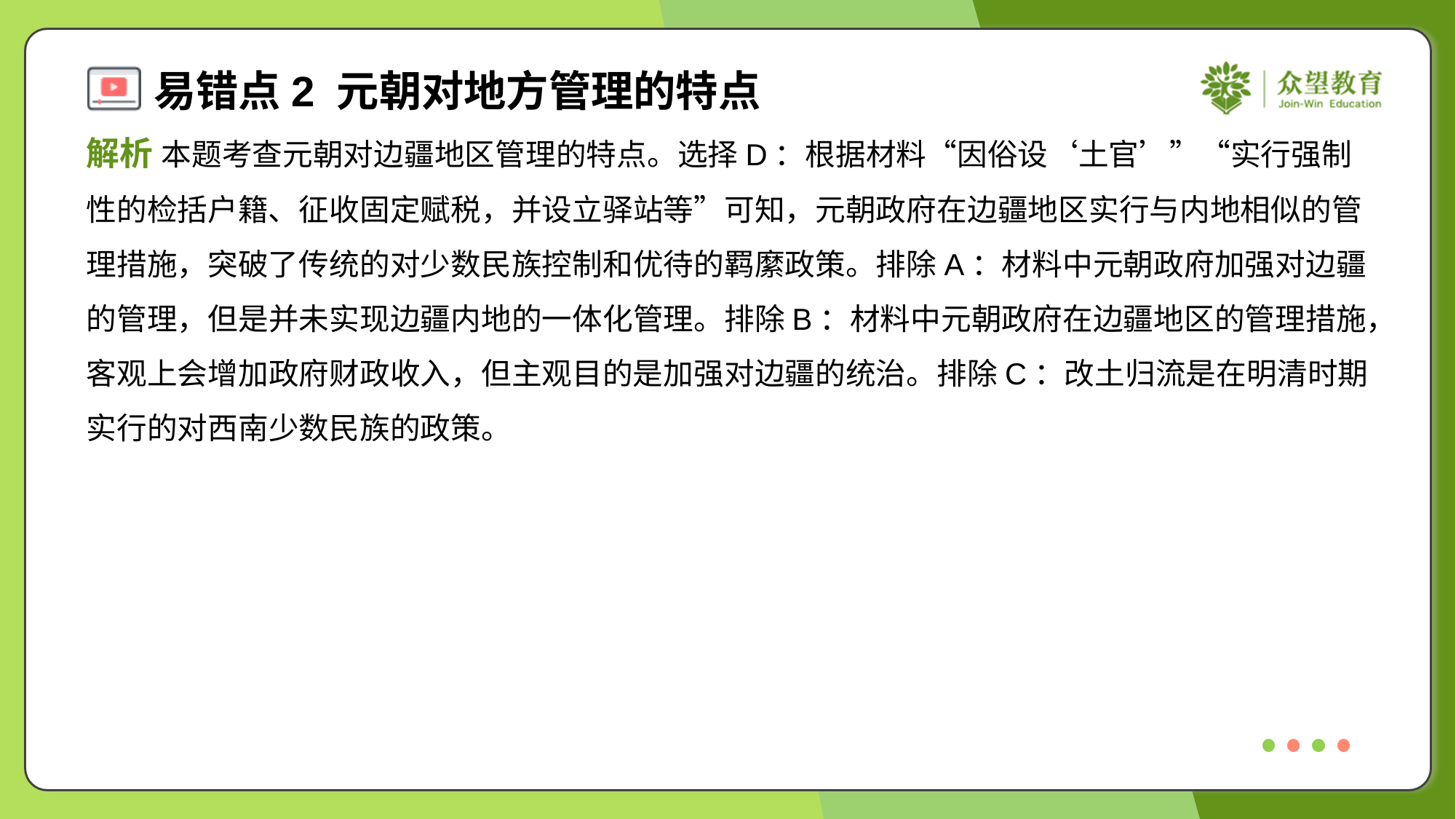

解析 本题考查元朝对边疆地区管理的特点。选择D：根据材料“因俗设‘土官’”“实行强制
性的检括户籍、征收固定赋税，并设立驿站等”可知，元朝政府在边疆地区实行与内地相似的管
理措施，突破了传统的对少数民族控制和优待的羁縻政策。排除A：材料中元朝政府加强对边疆
的管理，但是并未实现边疆内地的一体化管理。排除B：材料中元朝政府在边疆地区的管理措施，
客观上会增加政府财政收入，但主观目的是加强对边疆的统治。排除C：改土归流是在明清时期
实行的对西南少数民族的政策。